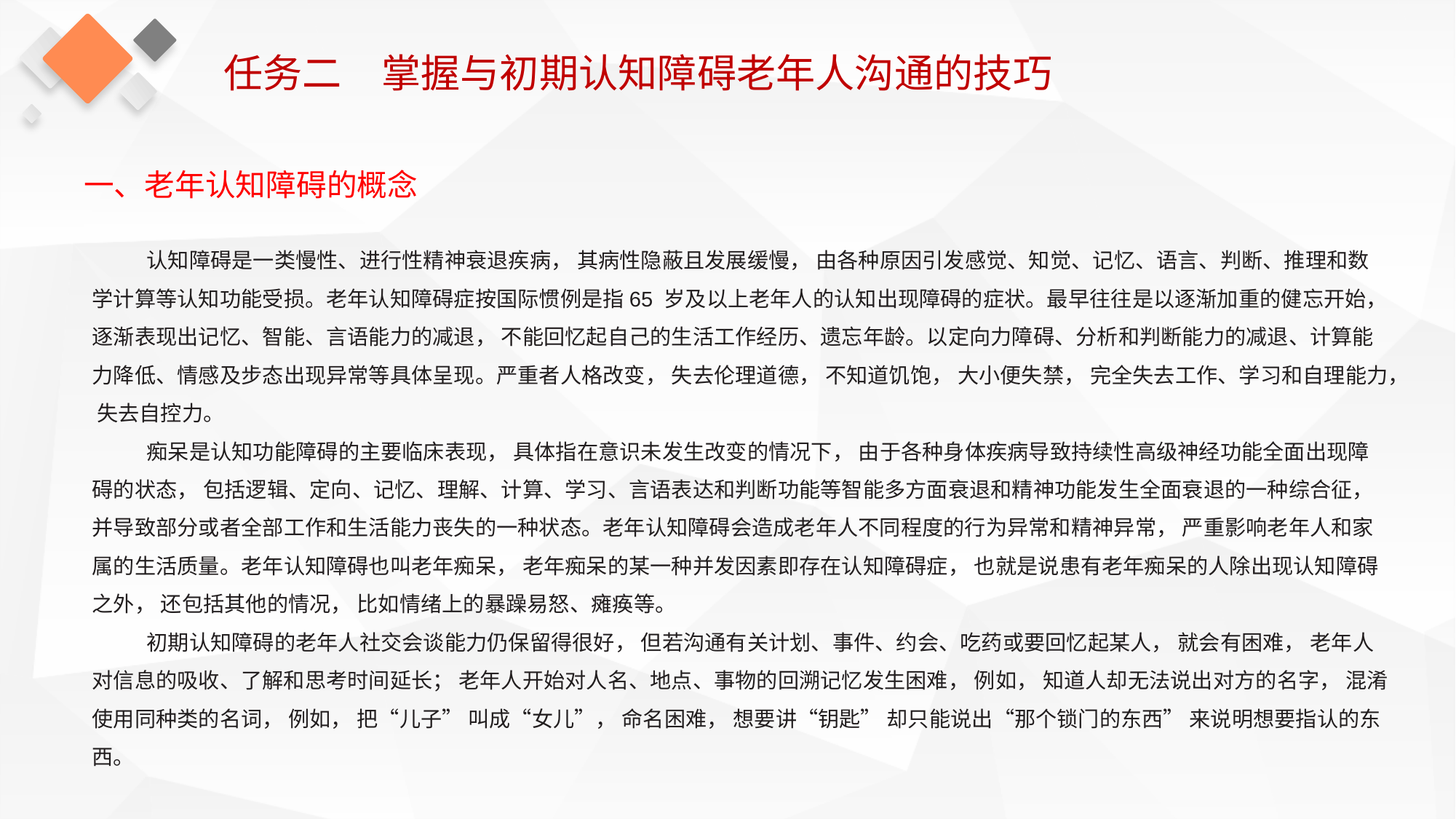

任务二　掌握与初期认知障碍老年人沟通的技巧
一、老年认知障碍的概念
认知障碍是一类慢性、进行性精神衰退疾病， 其病性隐蔽且发展缓慢， 由各种原因引发感觉、知觉、记忆、语言、判断、推理和数学计算等认知功能受损。老年认知障碍症按国际惯例是指65 岁及以上老年人的认知出现障碍的症状。最早往往是以逐渐加重的健忘开始， 逐渐表现出记忆、智能、言语能力的减退， 不能回忆起自己的生活工作经历、遗忘年龄。以定向力障碍、分析和判断能力的减退、计算能力降低、情感及步态出现异常等具体呈现。严重者人格改变， 失去伦理道德， 不知道饥饱， 大小便失禁， 完全失去工作、学习和自理能力， 失去自控力。
痴呆是认知功能障碍的主要临床表现， 具体指在意识未发生改变的情况下， 由于各种身体疾病导致持续性高级神经功能全面出现障碍的状态， 包括逻辑、定向、记忆、理解、计算、学习、言语表达和判断功能等智能多方面衰退和精神功能发生全面衰退的一种综合征， 并导致部分或者全部工作和生活能力丧失的一种状态。老年认知障碍会造成老年人不同程度的行为异常和精神异常， 严重影响老年人和家属的生活质量。老年认知障碍也叫老年痴呆， 老年痴呆的某一种并发因素即存在认知障碍症， 也就是说患有老年痴呆的人除出现认知障碍之外， 还包括其他的情况， 比如情绪上的暴躁易怒、瘫痪等。
初期认知障碍的老年人社交会谈能力仍保留得很好， 但若沟通有关计划、事件、约会、吃药或要回忆起某人， 就会有困难， 老年人对信息的吸收、了解和思考时间延长； 老年人开始对人名、地点、事物的回溯记忆发生困难， 例如， 知道人却无法说出对方的名字， 混淆使用同种类的名词， 例如， 把“儿子” 叫成“女儿”， 命名困难， 想要讲“钥匙” 却只能说出“那个锁门的东西” 来说明想要指认的东西。